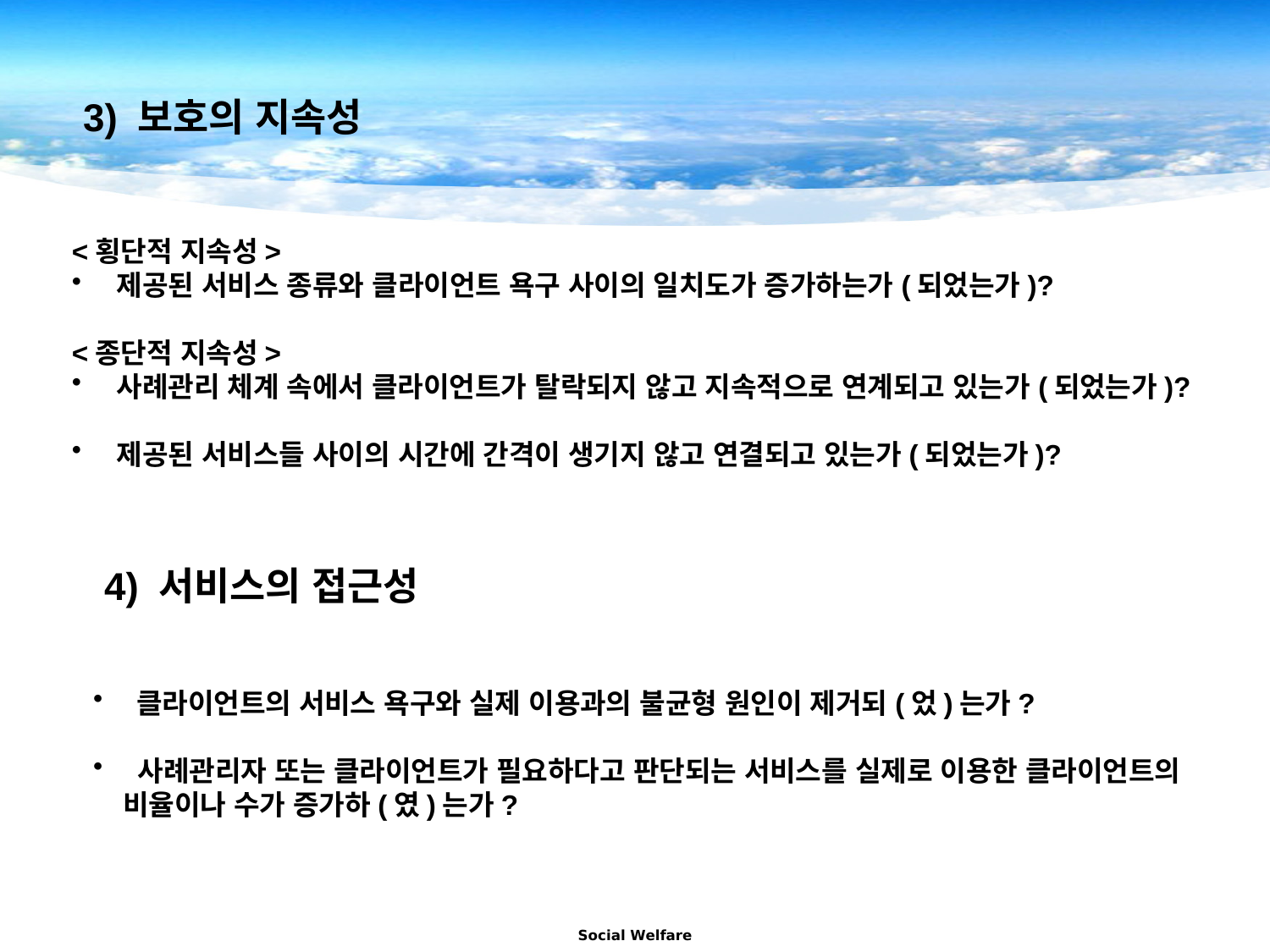

3) 보호의 지속성
<횡단적 지속성>
 제공된 서비스 종류와 클라이언트 욕구 사이의 일치도가 증가하는가(되었는가)?

<종단적 지속성>
 사례관리 체계 속에서 클라이언트가 탈락되지 않고 지속적으로 연계되고 있는가(되었는가)?

 제공된 서비스들 사이의 시간에 간격이 생기지 않고 연결되고 있는가(되었는가)?
 4) 서비스의 접근성
 클라이언트의 서비스 욕구와 실제 이용과의 불균형 원인이 제거되(었)는가?

 사례관리자 또는 클라이언트가 필요하다고 판단되는 서비스를 실제로 이용한 클라이언트의 비율이나 수가 증가하(였)는가?